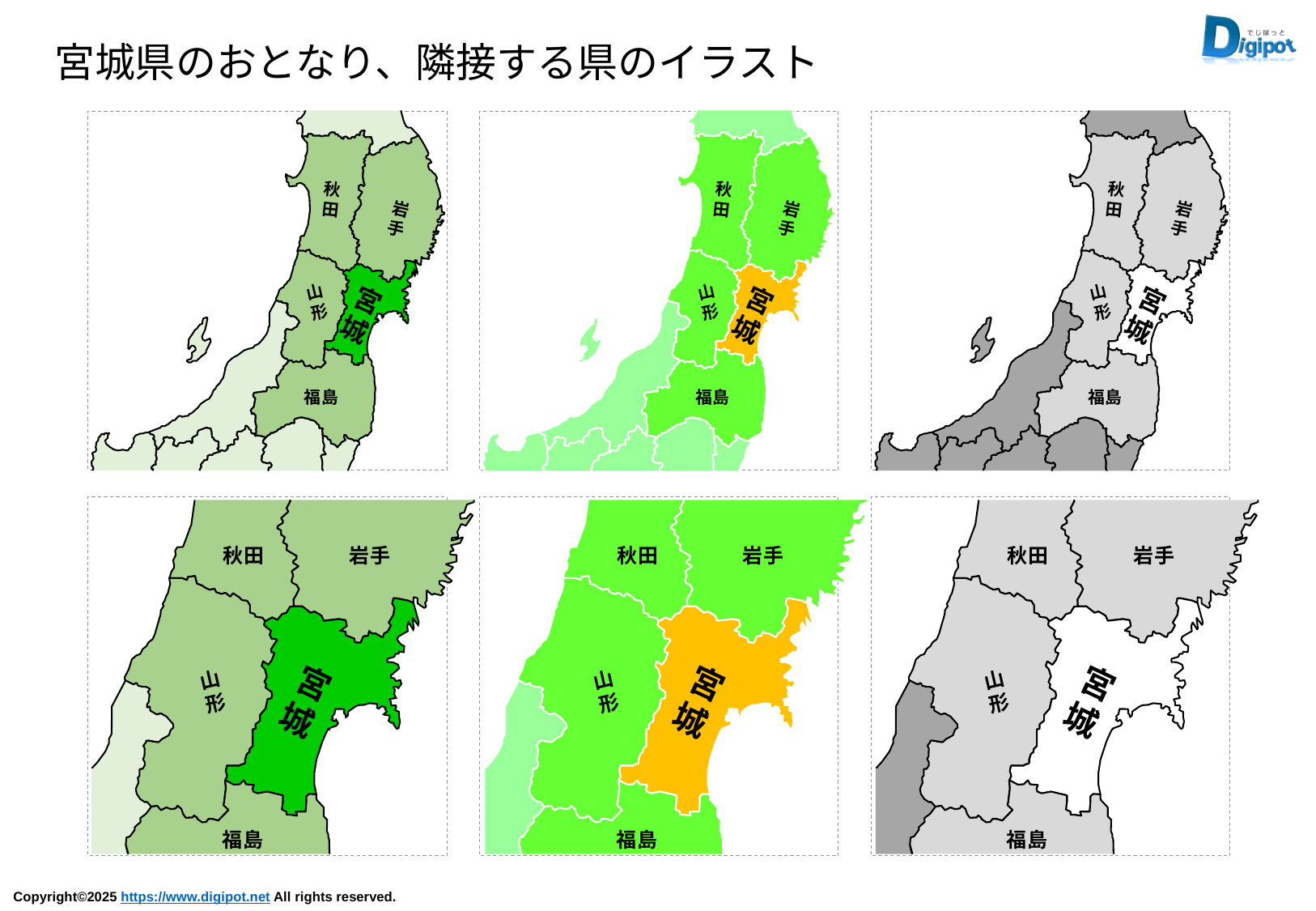

宮城県のおとなり、隣接する県のイラスト

秋
田
岩
手
山
形
宮
城
福島

秋
田
岩
手
山
形
宮
城
福島

秋
田
岩
手
山
形
宮
城
福島

秋田
岩手

宮
城
山
形

福島

秋田
岩手

宮
城
山
形

福島

秋田
岩手

宮
城
山
形

福島